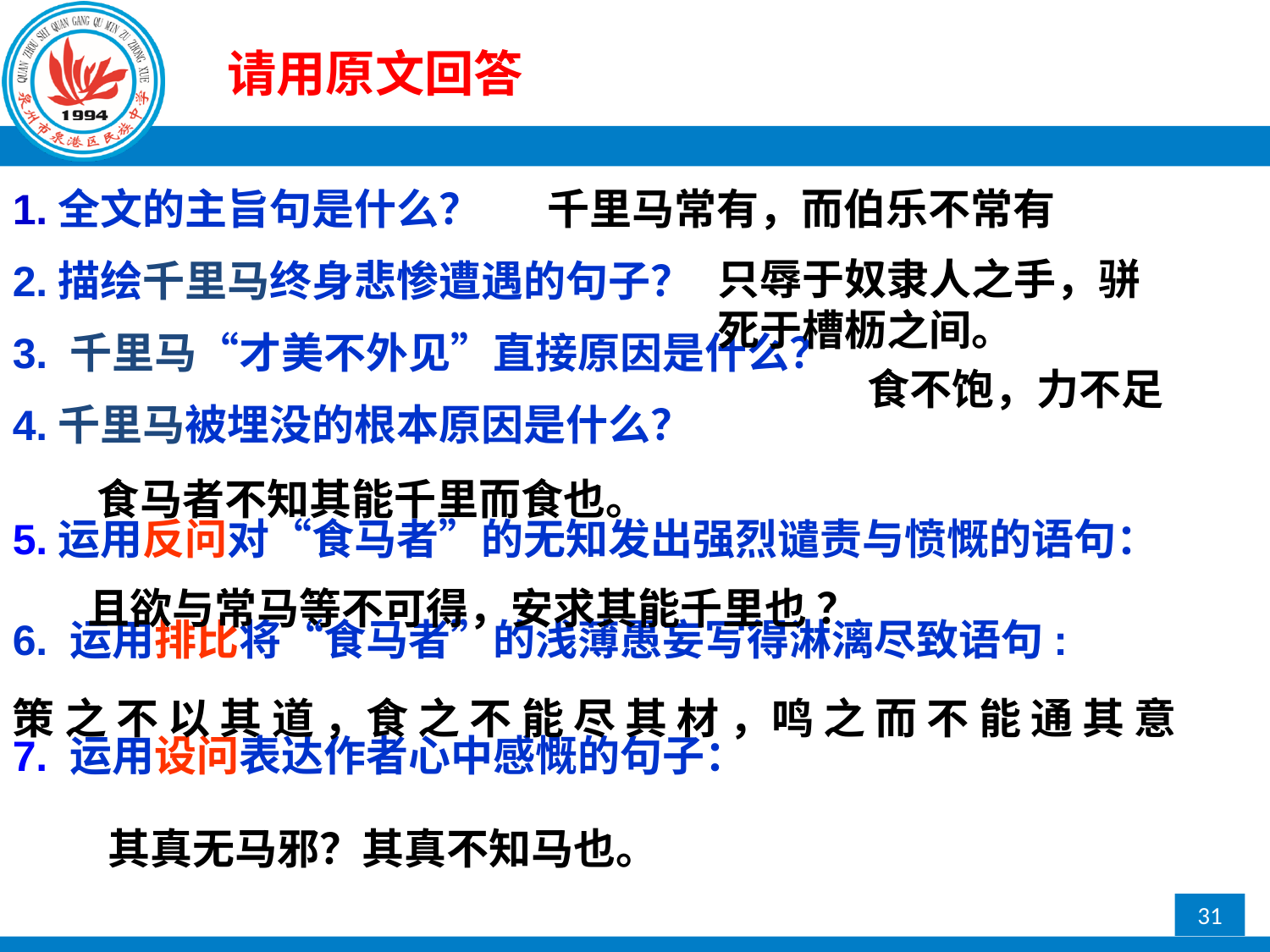

请用原文回答
1.全文的主旨句是什么？
2.描绘千里马终身悲惨遭遇的句子？
3. 千里马“才美不外见”直接原因是什么？
4.千里马被埋没的根本原因是什么？

5.运用反问对“食马者”的无知发出强烈谴责与愤慨的语句：

6. 运用排比将“食马者”的浅薄愚妄写得淋漓尽致语句:

7. 运用设问表达作者心中感慨的句子：

千里马常有，而伯乐不常有
只辱于奴隶人之手，骈死于槽枥之间。
食不饱，力不足
食马者不知其能千里而食也。
且欲与常马等不可得，安求其能千里也 ？
策 之 不 以 其 道 ，食 之 不 能 尽 其 材 ，鸣 之 而 不 能 通 其 意
其真无马邪？其真不知马也。